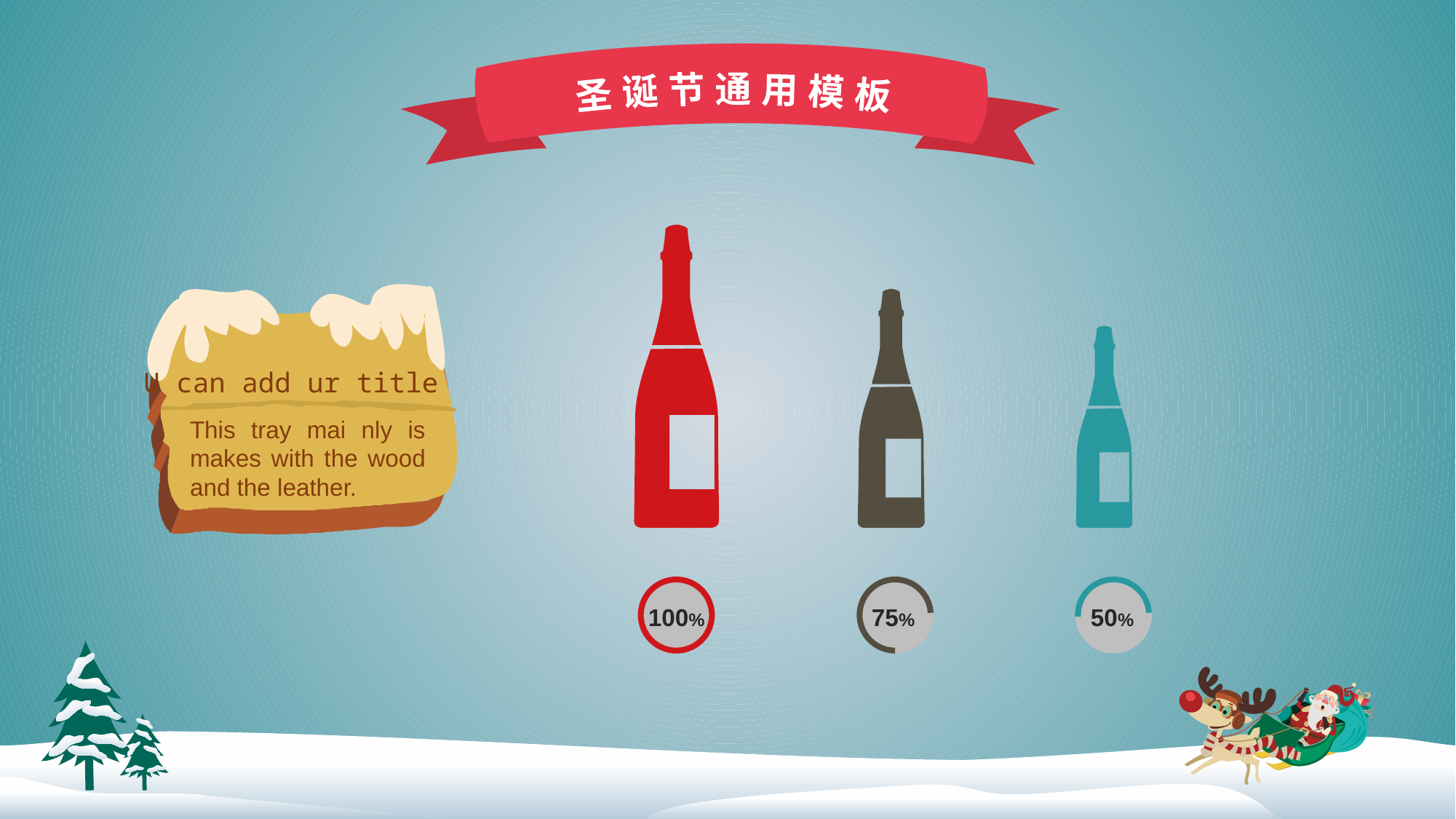

圣 诞 节 通 用 模 板

U can add ur title
This tray mai nly is makes with the wood and the leather.

100%
75%
50%